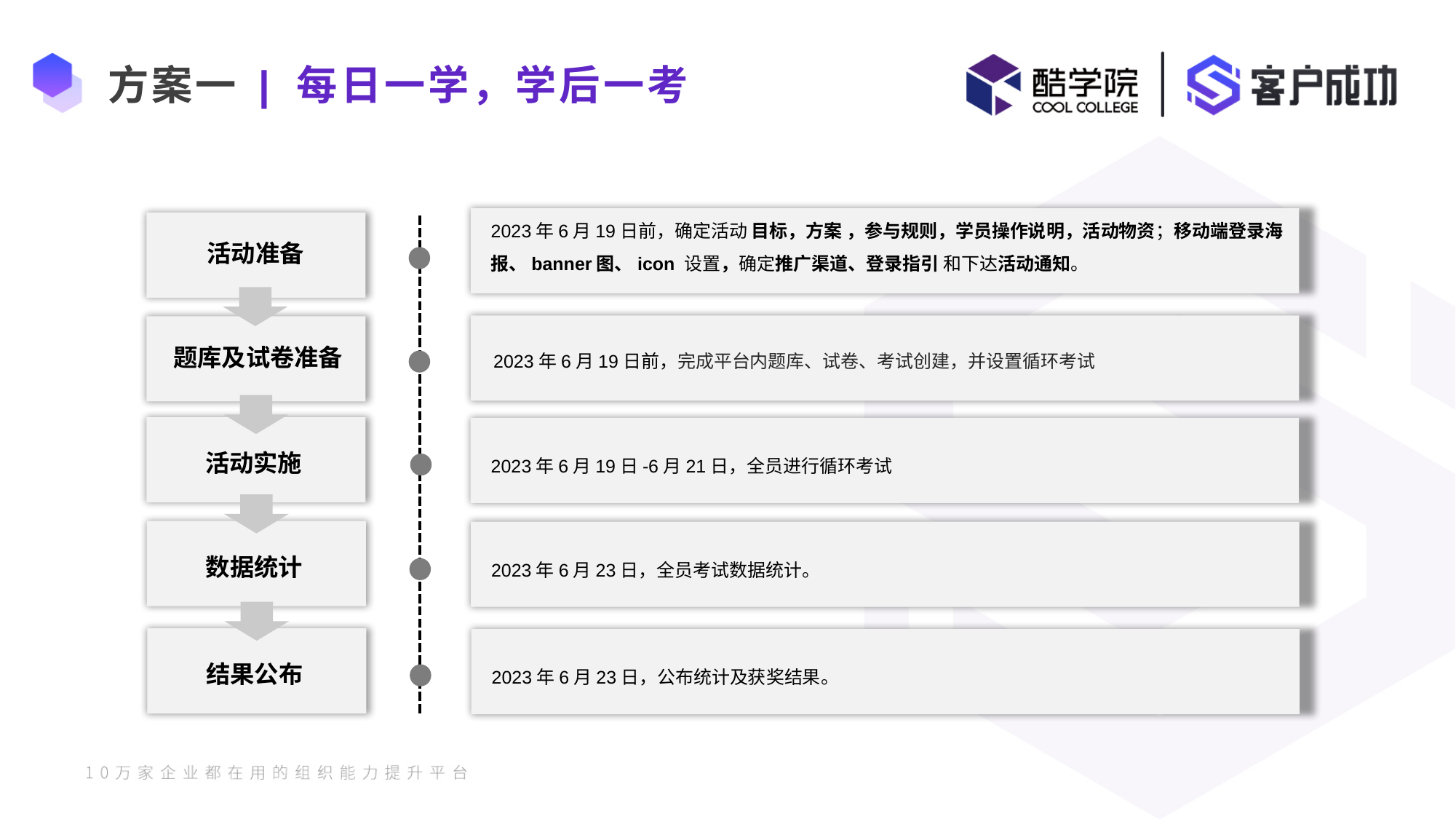

方案一
| 每日一学，学后一考
2023年6月19日前，确定活动 目标，方案 ，参与规则，学员操作说明，活动物资；移动端登录海报、banner图、icon 设置，确定推广渠道、登录指引 和下达活动通知。

活动准备

题库及试卷准备
2023年6月19日前，完成平台内题库、试卷、考试创建，并设置循环考试

活动实施
2023年6月19日-6月21日，全员进行循环考试

数据统计
2023年6月23日，全员考试数据统计。

结果公布
2023年6月23日，公布统计及获奖结果。